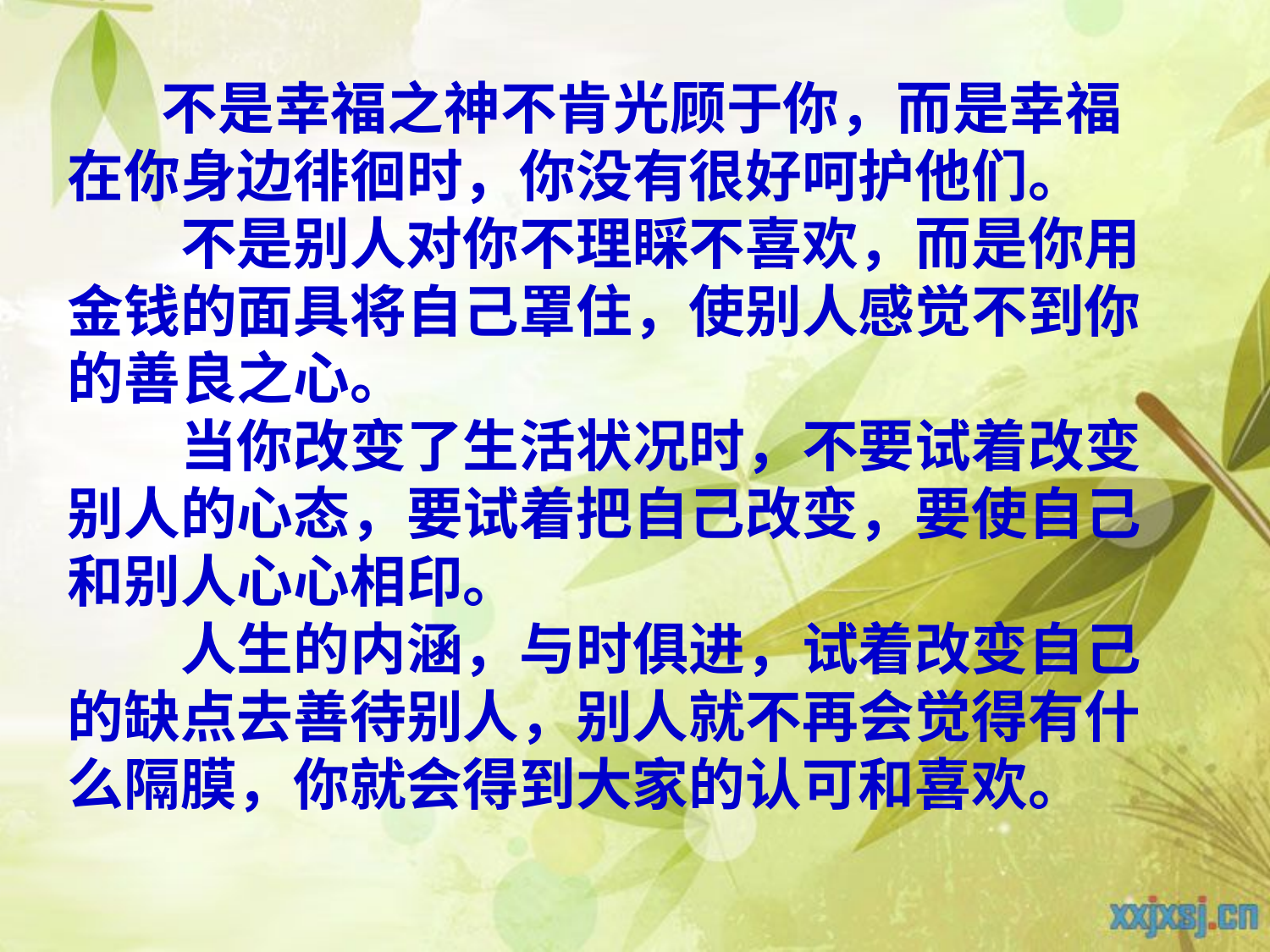

不是幸福之神不肯光顾于你，而是幸福在你身边徘徊时，你没有很好呵护他们。
　　不是别人对你不理睬不喜欢，而是你用金钱的面具将自己罩住，使别人感觉不到你的善良之心。
　　当你改变了生活状况时，不要试着改变别人的心态，要试着把自己改变，要使自己和别人心心相印。
　　人生的内涵，与时俱进，试着改变自己的缺点去善待别人，别人就不再会觉得有什么隔膜，你就会得到大家的认可和喜欢。